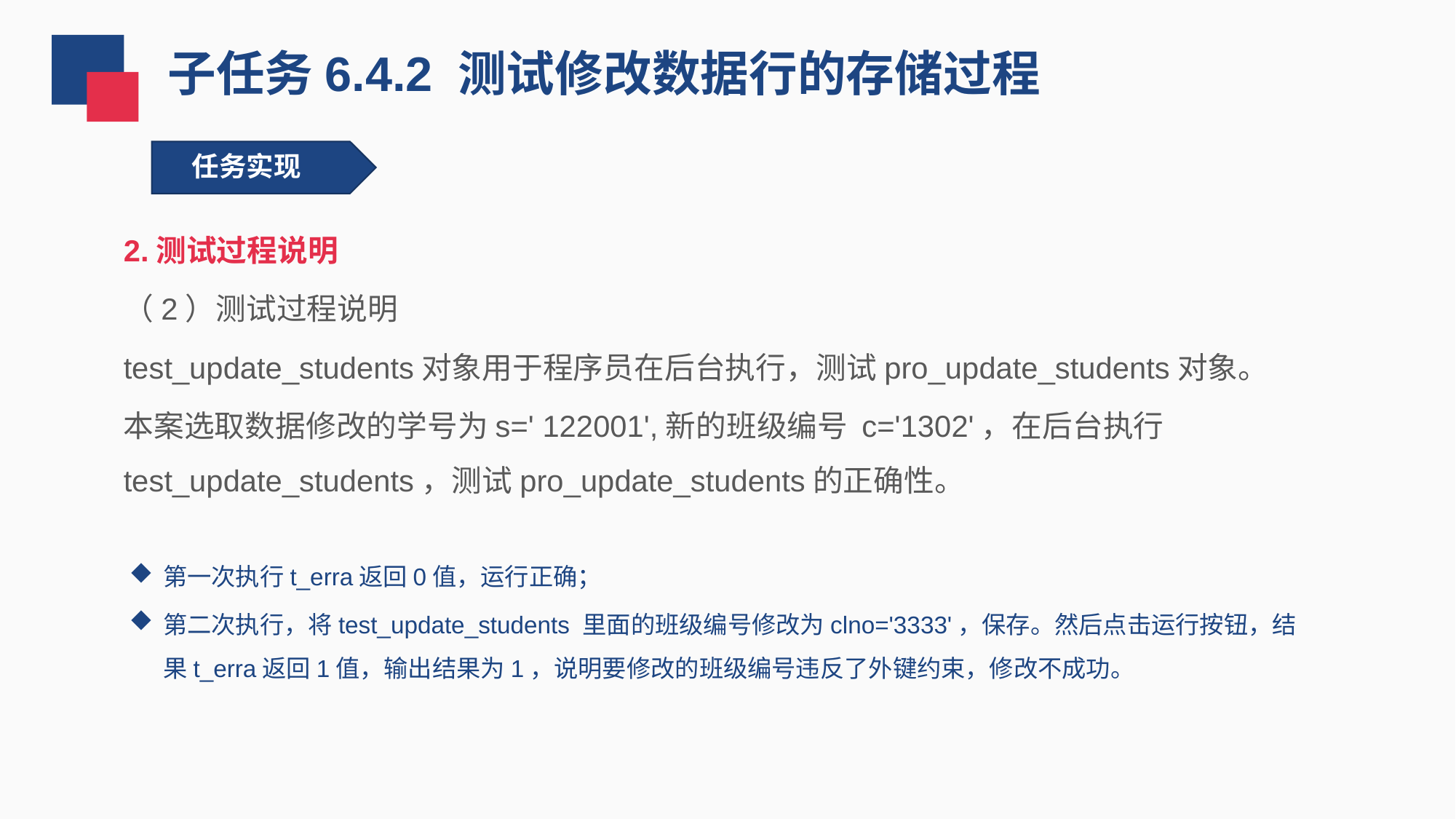

子任务6.4.2 测试修改数据行的存储过程

任务实现
2.测试过程说明
（2）测试过程说明
test_update_students对象用于程序员在后台执行，测试pro_update_students对象。
本案选取数据修改的学号为s=' 122001',新的班级编号 c='1302'，在后台执行test_update_students，测试pro_update_students的正确性。
第一次执行t_erra返回0值，运行正确；
第二次执行，将test_update_students 里面的班级编号修改为clno='3333'，保存。然后点击运行按钮，结果t_erra返回1值，输出结果为1，说明要修改的班级编号违反了外键约束，修改不成功。